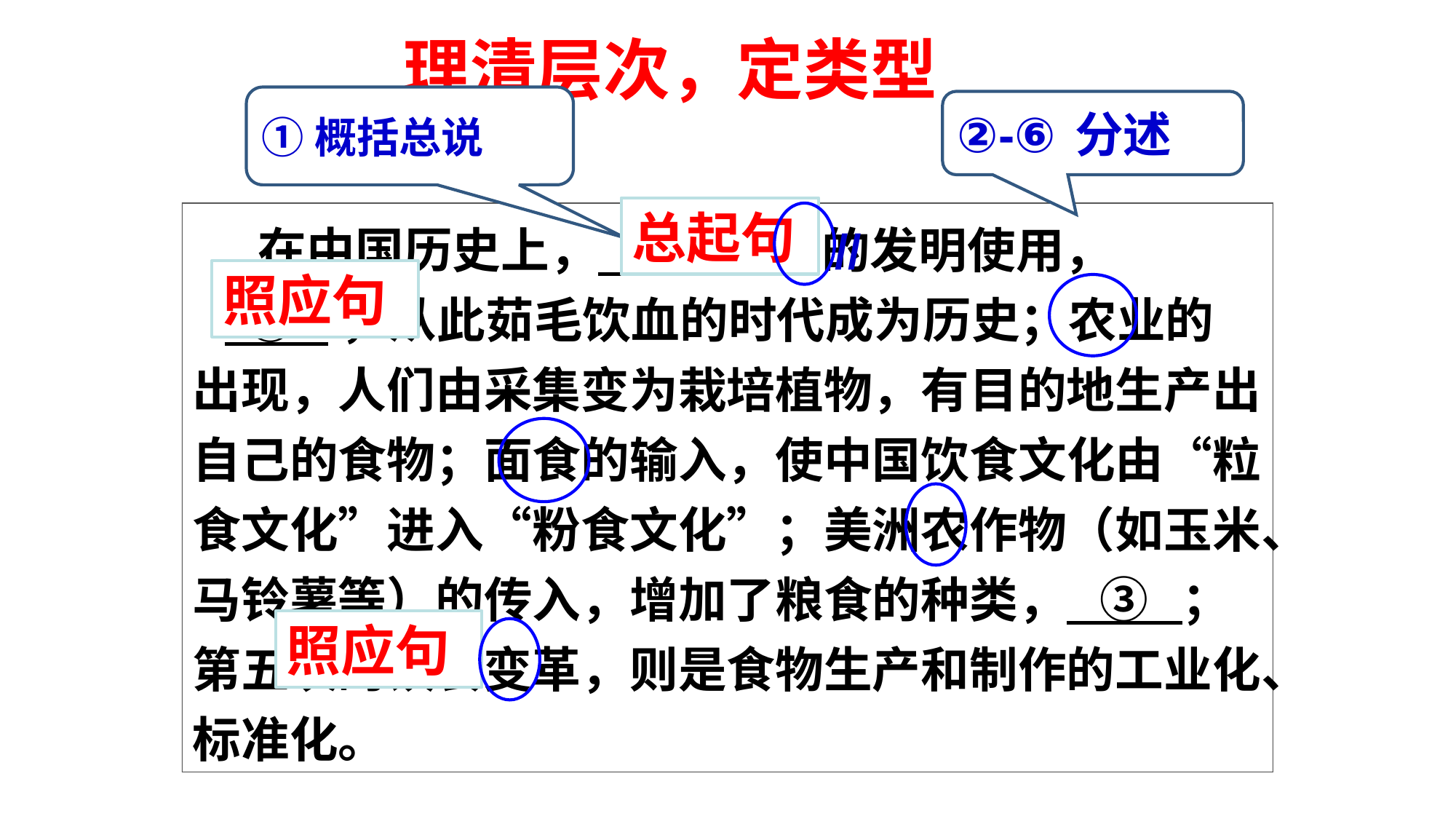

理清层次，定类型
①概括总说
②-⑥分述
总起句
  在中国历史上，   ①   ： 火的发明使用，
  ②   ，从此茹毛饮血的时代成为历史；农业的出现，人们由采集变为栽培植物，有目的地生产出自己的食物；面食的输入，使中国饮食文化由“粒食文化”进入“粉食文化”；美洲农作物（如玉米、马铃薯等）的传入，增加了粮食的种类，   ③   ；第五次的饮食变革，则是食物生产和制作的工业化、标准化。

//
照应句

照应句